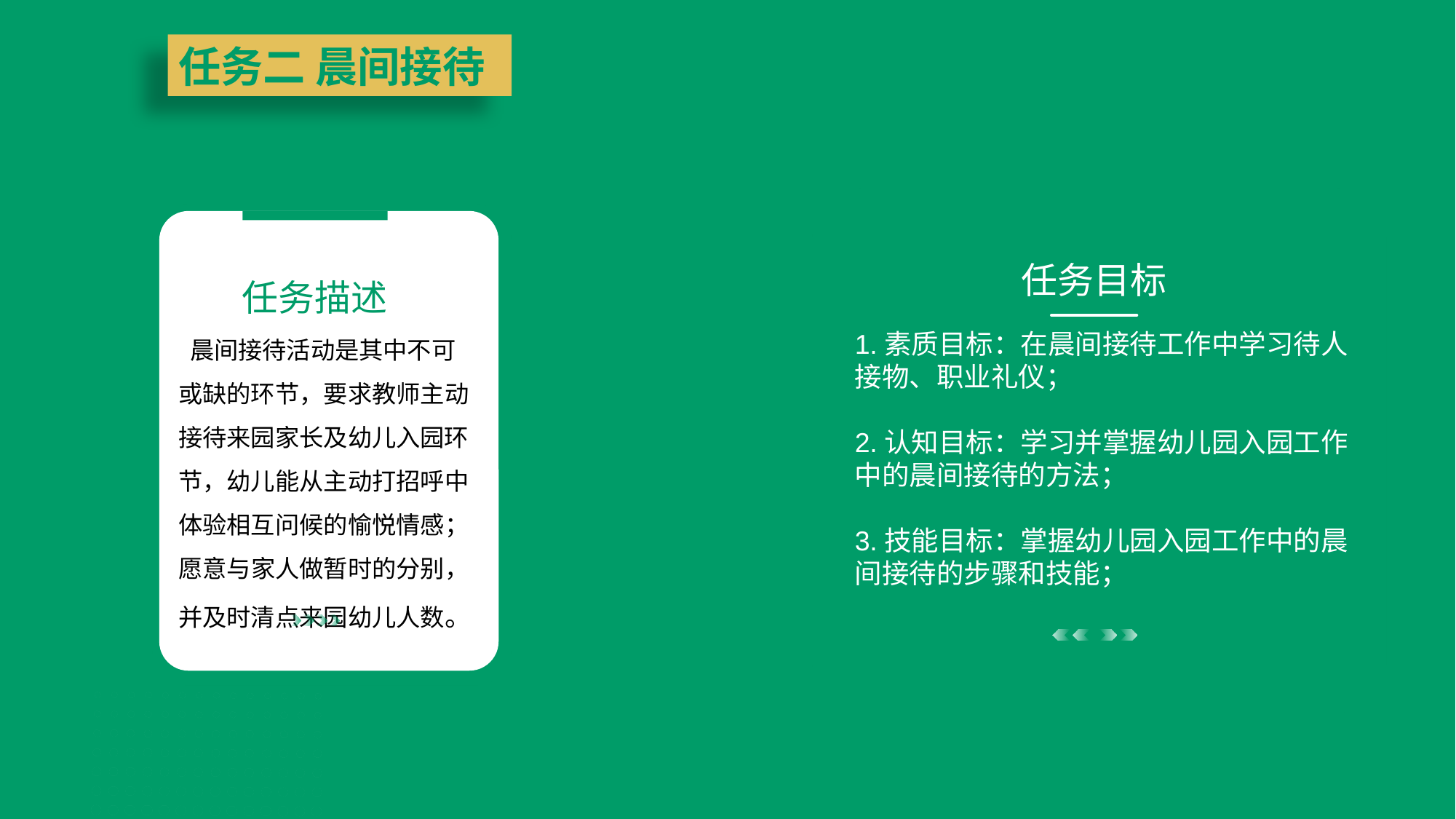

任务二 晨间接待

任务目标
1.素质目标：在晨间接待工作中学习待人接物、职业礼仪；

2.认知目标：学习并掌握幼儿园入园工作中的晨间接待的方法；

3.技能目标：掌握幼儿园入园工作中的晨间接待的步骤和技能；

任务描述
 晨间接待活动是其中不可或缺的环节，要求教师主动接待来园家长及幼儿入园环节，幼儿能从主动打招呼中体验相互问候的愉悦情感；愿意与家人做暂时的分别，并及时清点来园幼儿人数。